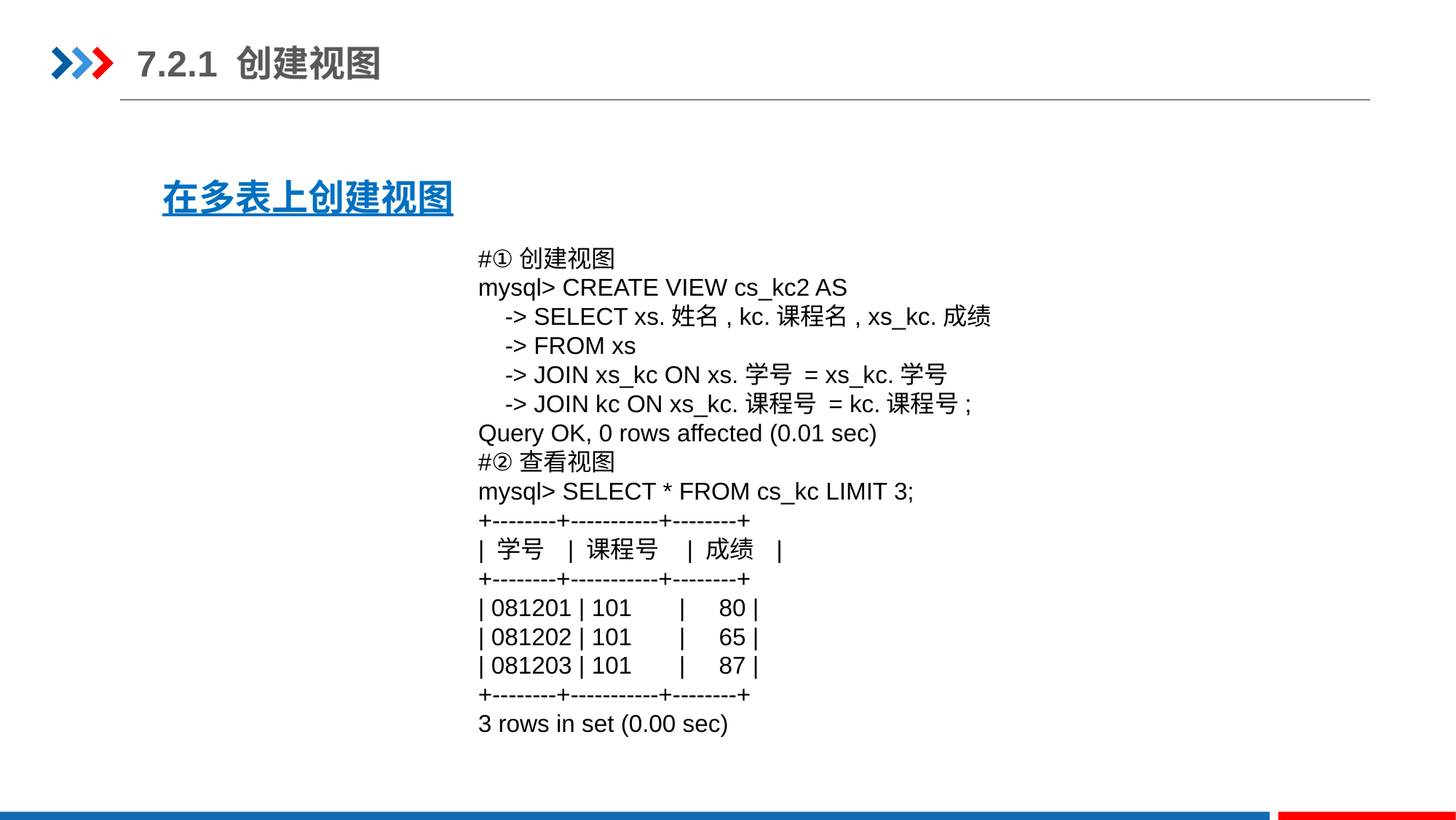

7.2.1 创建视图
在多表上创建视图
#①创建视图
mysql> CREATE VIEW cs_kc2 AS
    -> SELECT xs.姓名, kc.课程名, xs_kc.成绩
    -> FROM xs
    -> JOIN xs_kc ON xs.学号 = xs_kc.学号
    -> JOIN kc ON xs_kc.课程号 = kc.课程号;
Query OK, 0 rows affected (0.01 sec)
#②查看视图
mysql> SELECT * FROM cs_kc LIMIT 3;
+--------+-----------+--------+
| 学号   | 课程号    | 成绩   |
+--------+-----------+--------+
| 081201 | 101       |     80 |
| 081202 | 101       |     65 |
| 081203 | 101       |     87 |
+--------+-----------+--------+
3 rows in set (0.00 sec)